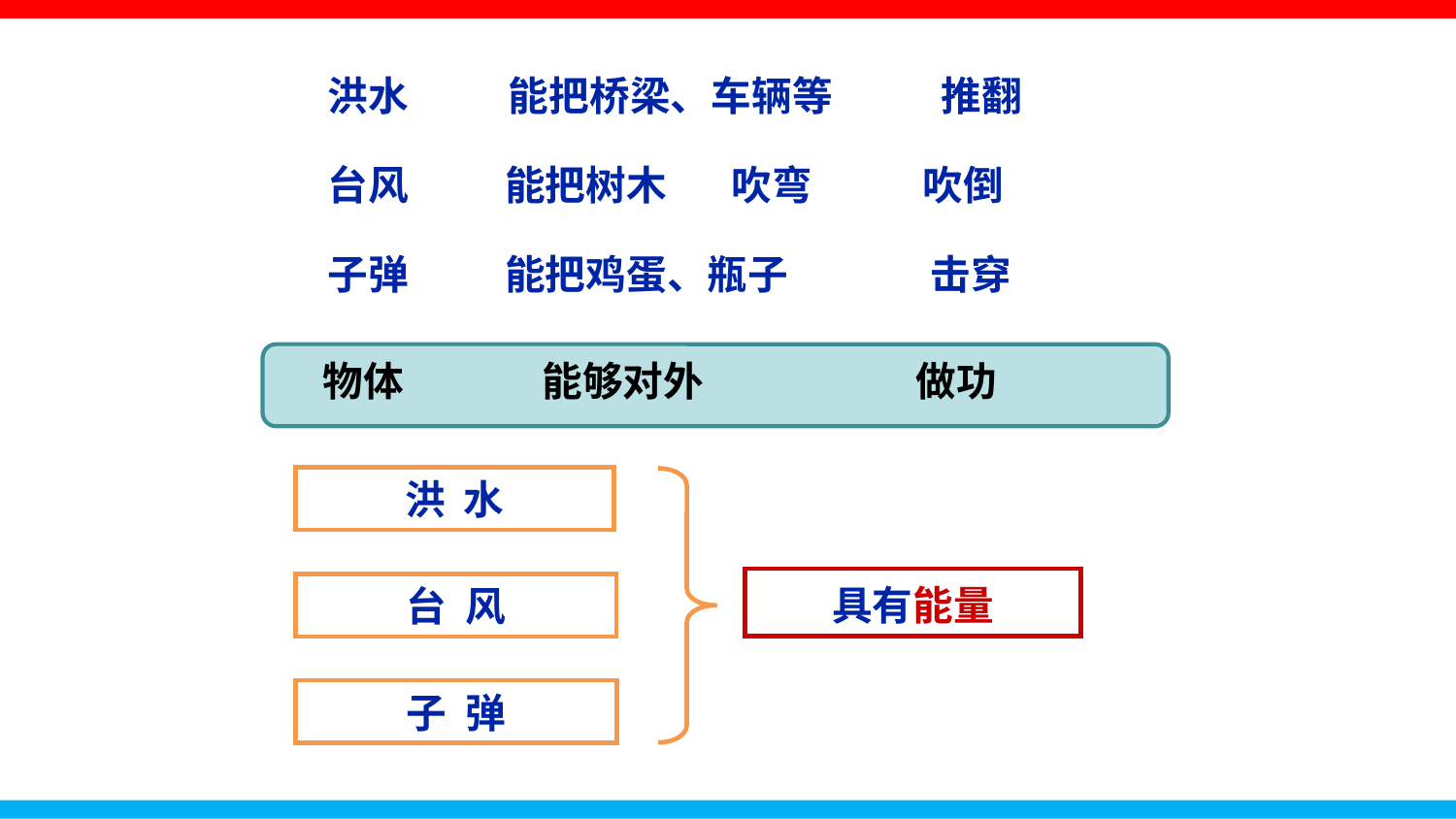

洪水　　  能把桥梁、车辆等　　   推翻
台风　      能把树木       吹弯            吹倒
子弹　      能把鸡蛋、瓶子　           击穿

物体               能够对外                       做功
洪  水

具有能量
台  风
子  弹